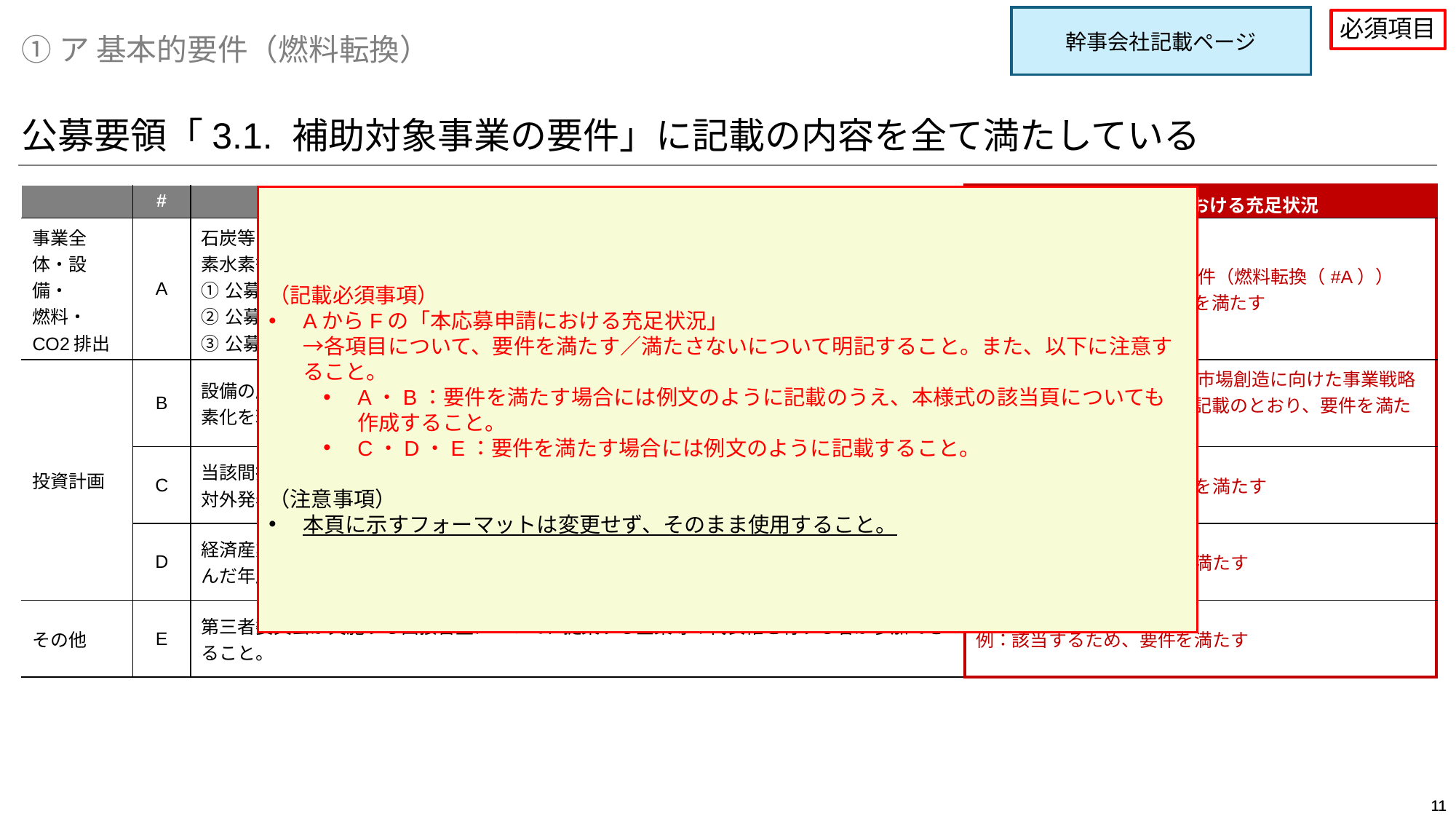

幹事会社記載ページ
必須項目
①ア 基本的要件（燃料転換）
公募要領「3.1. 補助対象事業の要件」に記載の内容を全て満たしている
|  | # | 公募要領「3.1. 補助対象事業の要件」 | 本応募申請における充足状況 |
| --- | --- | --- | --- |
| 事業全体・設備・ 燃料・CO2排出削減 | A | 石炭等を燃料とする特定の設備において、大幅な排出量削減に資するバイオマス燃料、低炭素水素等燃料等への転換に伴う設備投資事業であって、以下の要件の全てを満たすこと。 ①公募要領の表１に示す要件を満たす設備において燃料の転換を行うこと。 ②公募要領の表2に示す要件を満たす燃料への転換であること。 ③公募要領の表3に示すCO2排出削減を達成できると見込まれること。 | 例：本様式（①ア 基本的要件（燃料転換（#A））等）に記載のとおり、要件を満たす |
| 投資計画 | B | 設備の脱炭素化に留まらず、製品の脱炭素化を目指す事業であること。さらに、製品の脱炭素化を環境価値としてオフテイカーと交渉し、自社の成長に繋げる事業であること。 | 例：本様式（③ア グリーン市場創造に向けた事業戦略（ⅰ）（ⅲ）（ⅶ）等）に記載のとおり、要件を満たす |
|  | C | 当該間接補助事業に係る投資計画について、原則として、採択決定日より前に投資の決定を対外発表した事業でないこと。 | 例：該当しないため、要件を満たす |
|  | D | 経済産業省がやむを得ないと認める事情が生じない限り、直接排出で50％以上削減を見込んだ年度から5年間以上、間接補助事業により整備した設備の利用を継続すること。 | 例：該当するため、要件を満たす |
| その他 | E | 第三者委員会が実施する面接審査について、提案する企業等の代表権を有する者が参加できること。 | 例：該当するため、要件を満たす |
（記載必須事項）
AからFの「本応募申請における充足状況」
→各項目について、要件を満たす／満たさないについて明記すること。また、以下に注意すること。
A・B：要件を満たす場合には例文のように記載のうえ、本様式の該当頁についても作成すること。
C・D・E：要件を満たす場合には例文のように記載すること。

（注意事項）
本頁に示すフォーマットは変更せず、そのまま使用すること。